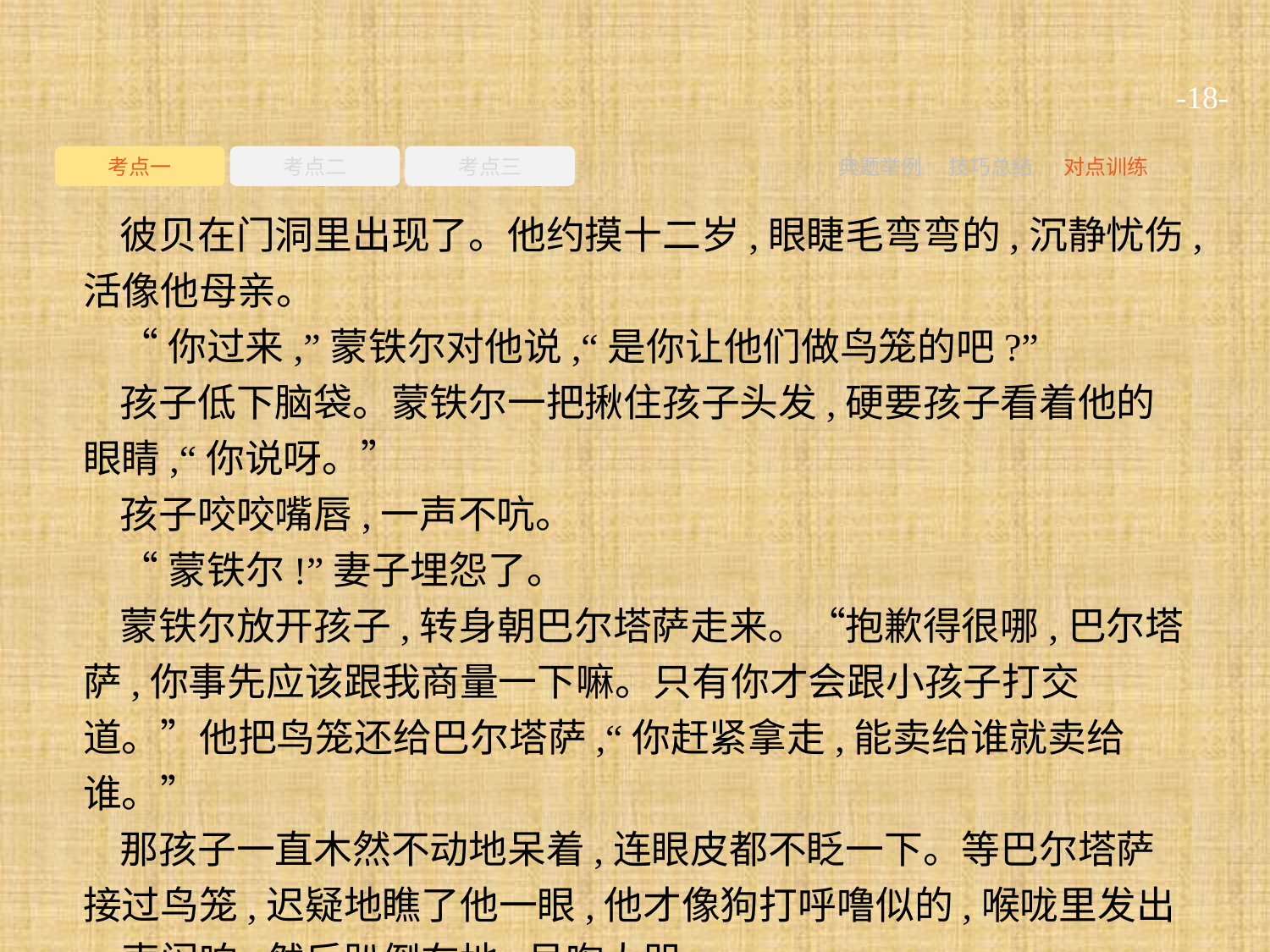

-18-
考点一
考点二
考点三
典题举例
技巧总结
对点训练
彼贝在门洞里出现了。他约摸十二岁,眼睫毛弯弯的,沉静忧伤,活像他母亲。
“你过来,”蒙铁尔对他说,“是你让他们做鸟笼的吧?”
孩子低下脑袋。蒙铁尔一把揪住孩子头发,硬要孩子看着他的眼睛,“你说呀。”
孩子咬咬嘴唇,一声不吭。
“蒙铁尔!”妻子埋怨了。
蒙铁尔放开孩子,转身朝巴尔塔萨走来。“抱歉得很哪,巴尔塔萨,你事先应该跟我商量一下嘛。只有你才会跟小孩子打交道。”他把鸟笼还给巴尔塔萨,“你赶紧拿走,能卖给谁就卖给谁。”
那孩子一直木然不动地呆着,连眼皮都不眨一下。等巴尔塔萨接过鸟笼,迟疑地瞧了他一眼,他才像狗打呼噜似的,喉咙里发出一声闷响,然后趴倒在地,号啕大哭。